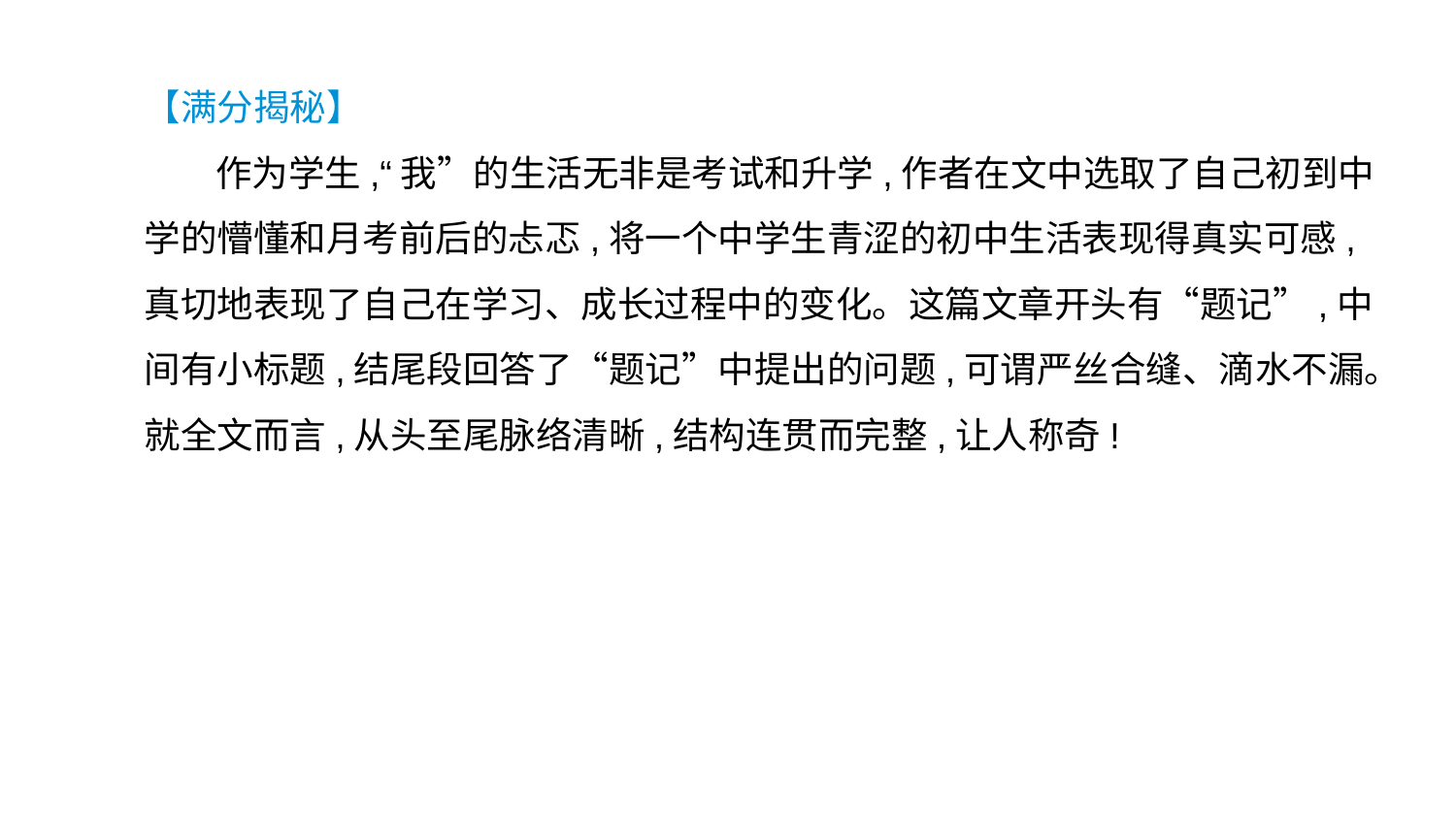

【满分揭秘】
作为学生,“我”的生活无非是考试和升学,作者在文中选取了自己初到中学的懵懂和月考前后的忐忑,将一个中学生青涩的初中生活表现得真实可感,真切地表现了自己在学习、成长过程中的变化。这篇文章开头有“题记”,中间有小标题,结尾段回答了“题记”中提出的问题,可谓严丝合缝、滴水不漏。就全文而言,从头至尾脉络清晰,结构连贯而完整,让人称奇!